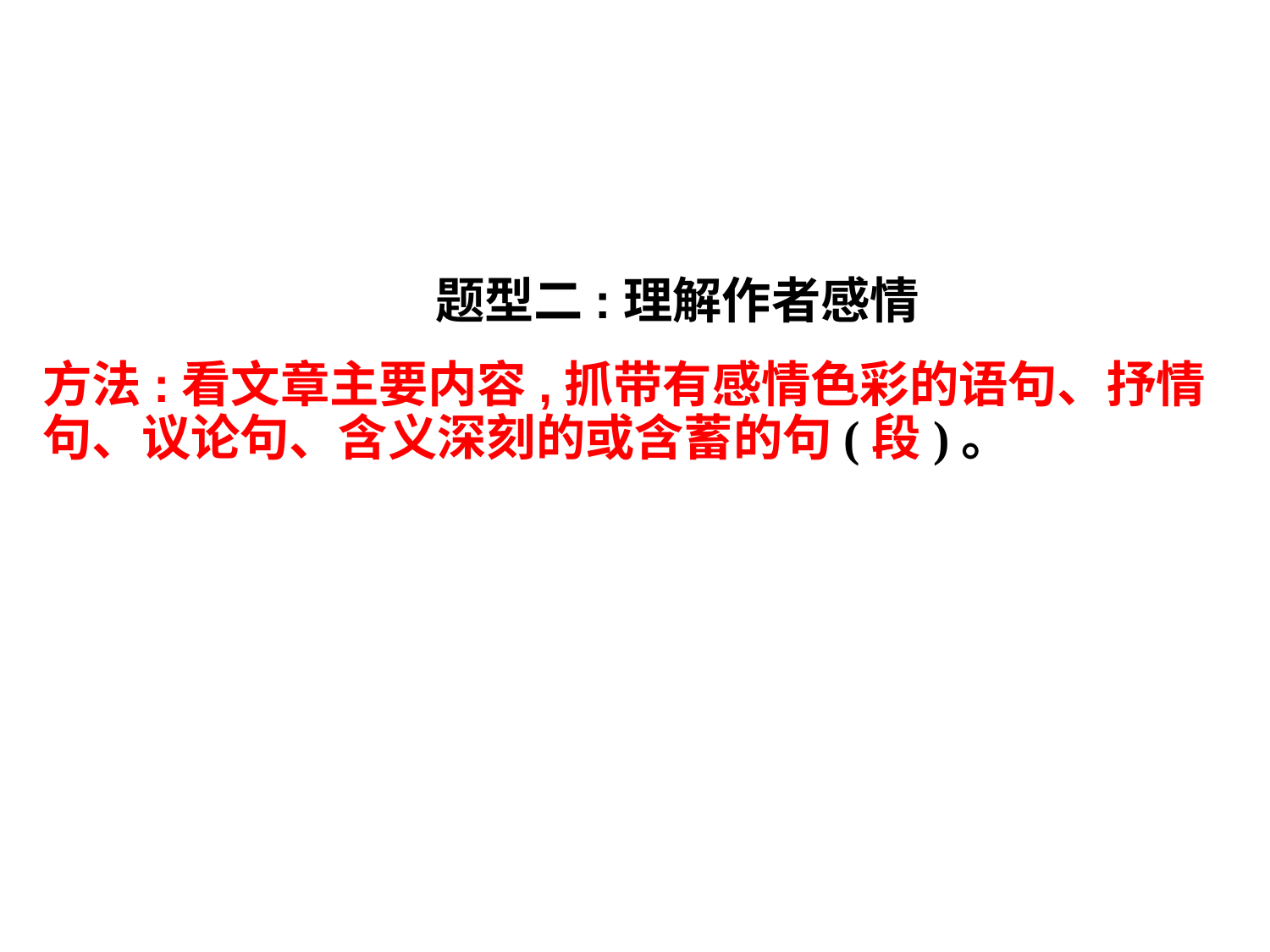

题型二:理解作者感情

方法:看文章主要内容,抓带有感情色彩的语句、抒情句、议论句、含义深刻的或含蓄的句(段)。